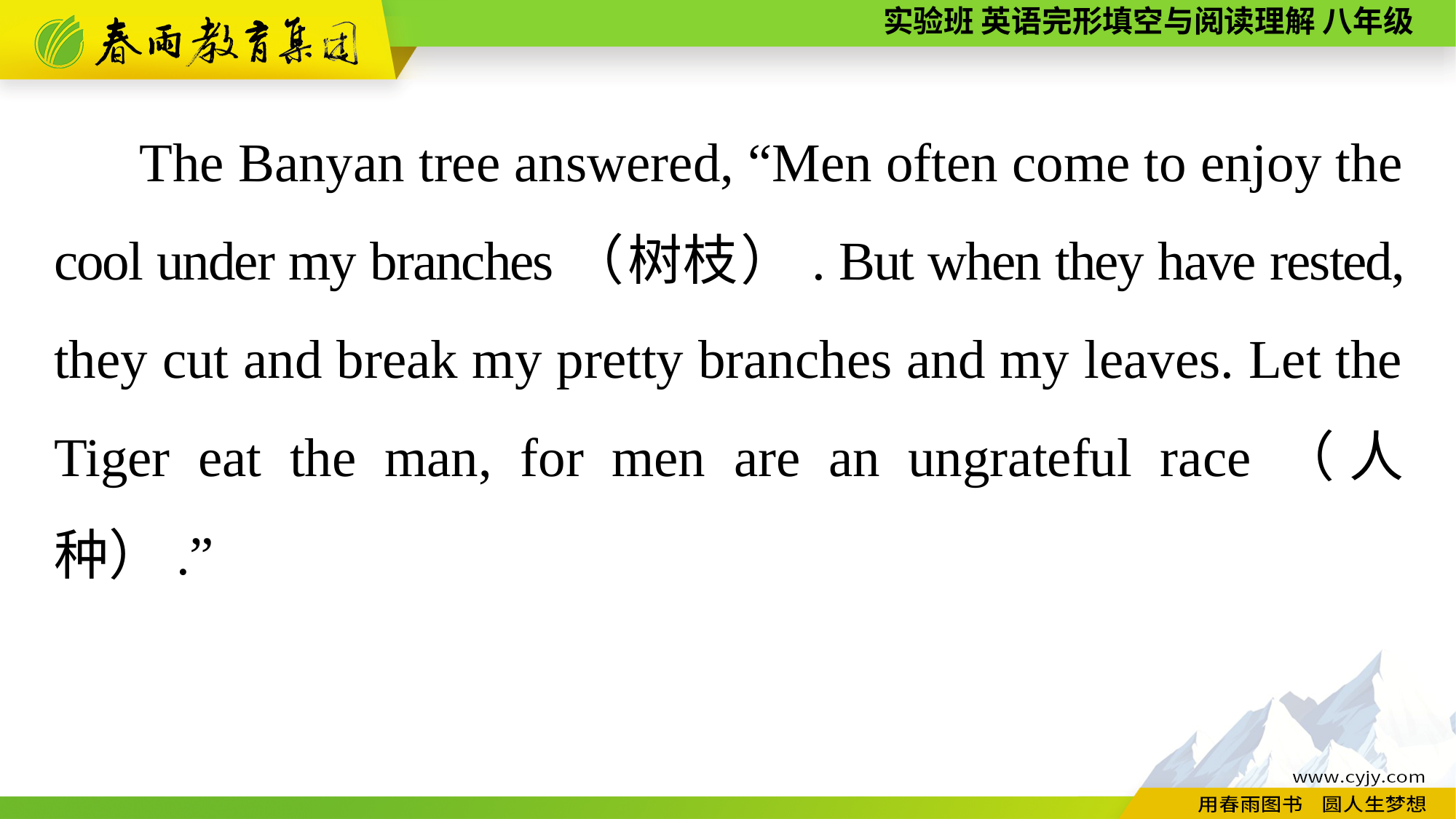

The Banyan tree answered, “Men often come to enjoy the cool under my branches（树枝）. But when they have rested, they cut and break my pretty branches and my leaves. Let the Tiger eat the man, for men are an ungrateful race（人种）.”